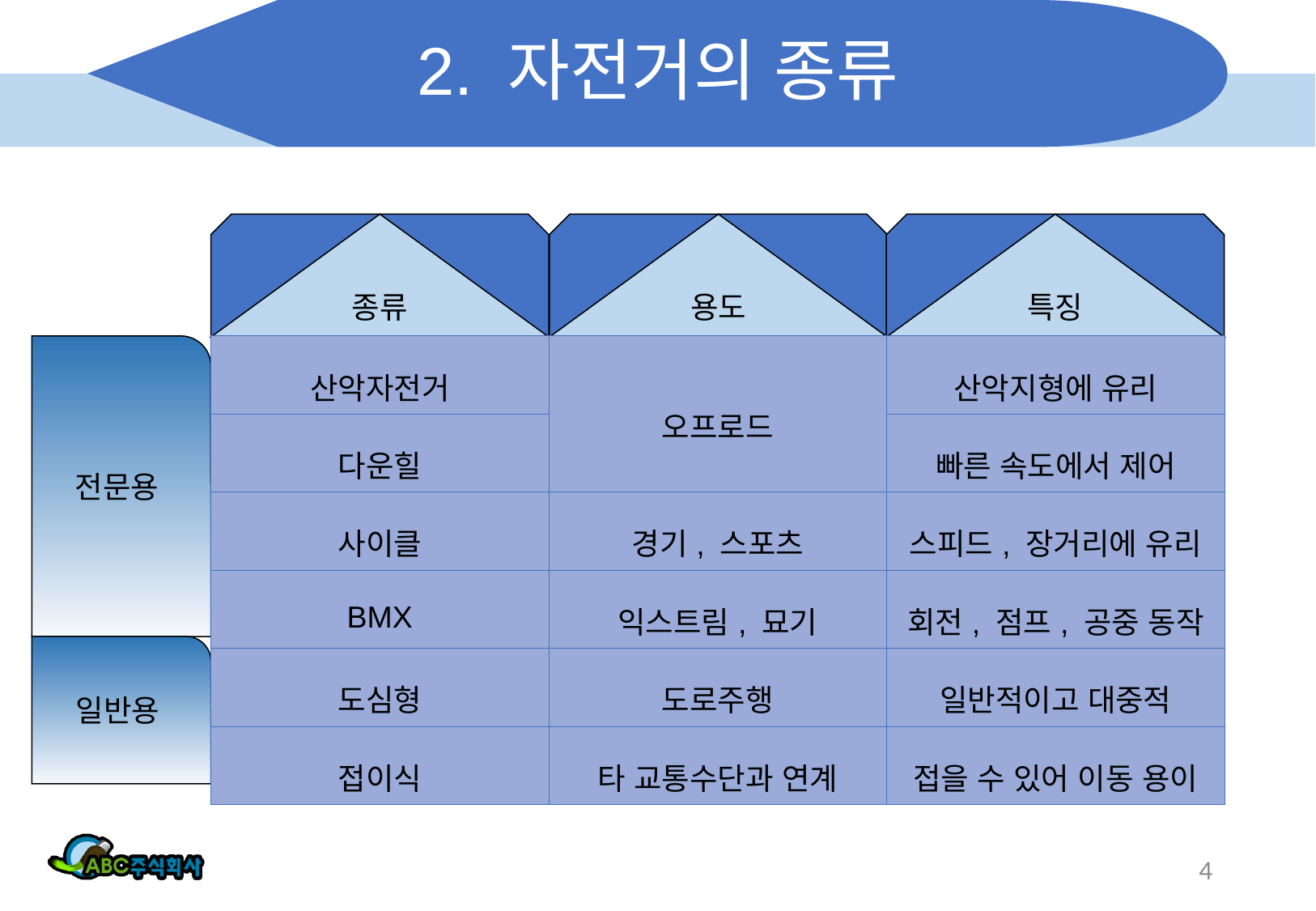

# 2. 자전거의 종류

종류

용도
빵ㄹ
특징
전문용
| 산악자전거 | 오프로드 | 산악지형에 유리 |
| --- | --- | --- |
| 다운힐 |  | 빠른 속도에서 제어 |
| 사이클 | 경기, 스포츠 | 스피드, 장거리에 유리 |
| BMX | 익스트림, 묘기 | 회전, 점프, 공중 동작 |
| 도심형 | 도로주행 | 일반적이고 대중적 |
| 접이식 | 타 교통수단과 연계 | 접을 수 있어 이동 용이 |
일반용
4